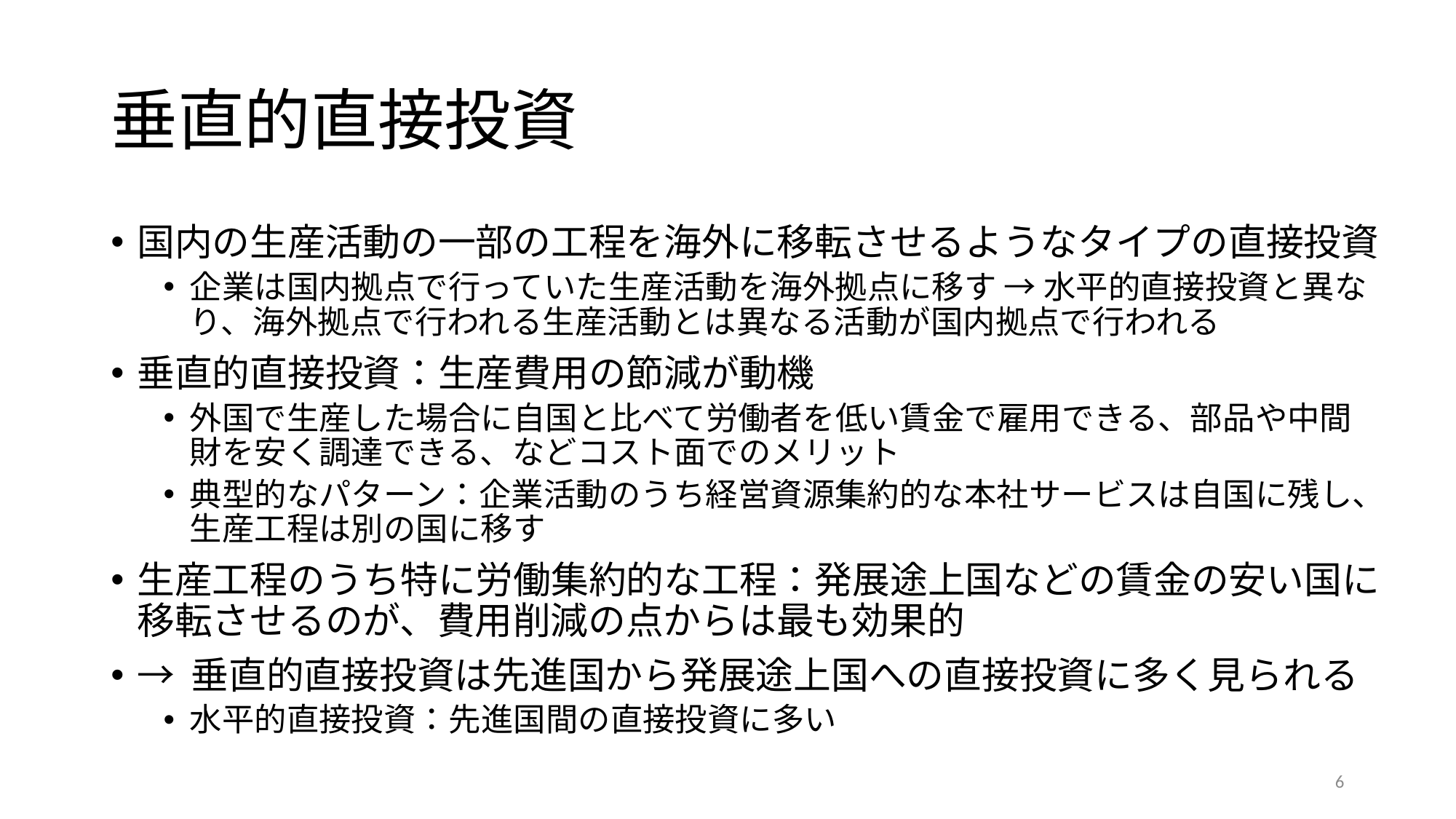

# 垂直的直接投資
国内の生産活動の一部の工程を海外に移転させるようなタイプの直接投資
企業は国内拠点で行っていた生産活動を海外拠点に移す → 水平的直接投資と異なり、海外拠点で行われる生産活動とは異なる活動が国内拠点で行われる
垂直的直接投資：生産費用の節減が動機
外国で生産した場合に自国と比べて労働者を低い賃金で雇用できる、部品や中間財を安く調達できる、などコスト面でのメリット
典型的なパターン：企業活動のうち経営資源集約的な本社サービスは自国に残し、生産工程は別の国に移す
生産工程のうち特に労働集約的な工程：発展途上国などの賃金の安い国に移転させるのが、費用削減の点からは最も効果的
→ 垂直的直接投資は先進国から発展途上国への直接投資に多く見られる
水平的直接投資：先進国間の直接投資に多い
6